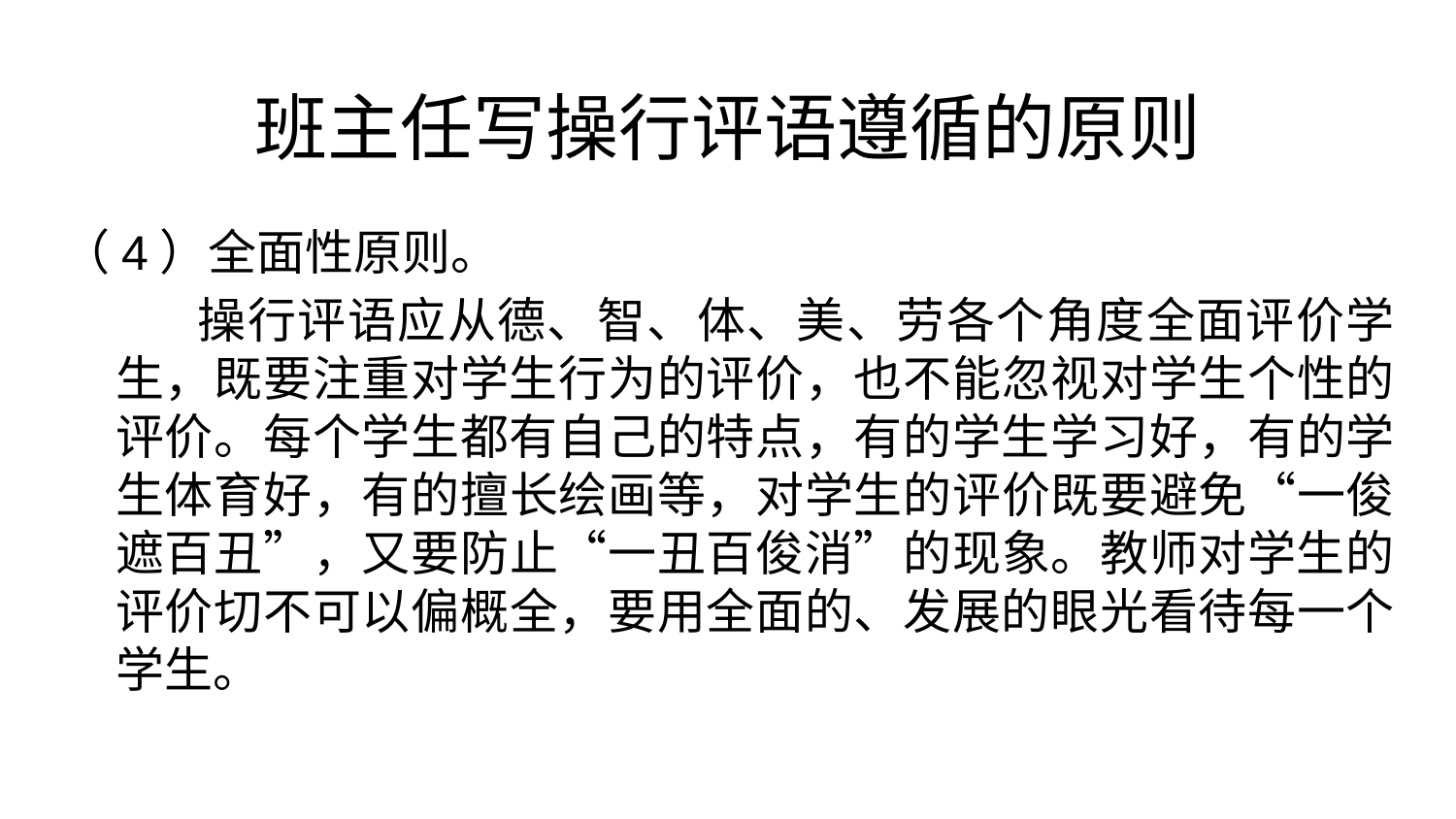

# 班主任写操行评语遵循的原则
（4）全面性原则。
          操行评语应从德、智、体、美、劳各个角度全面评价学生，既要注重对学生行为的评价，也不能忽视对学生个性的评价。每个学生都有自己的特点，有的学生学习好，有的学生体育好，有的擅长绘画等，对学生的评价既要避免“一俊遮百丑”，又要防止“一丑百俊消”的现象。教师对学生的评价切不可以偏概全，要用全面的、发展的眼光看待每一个学生。